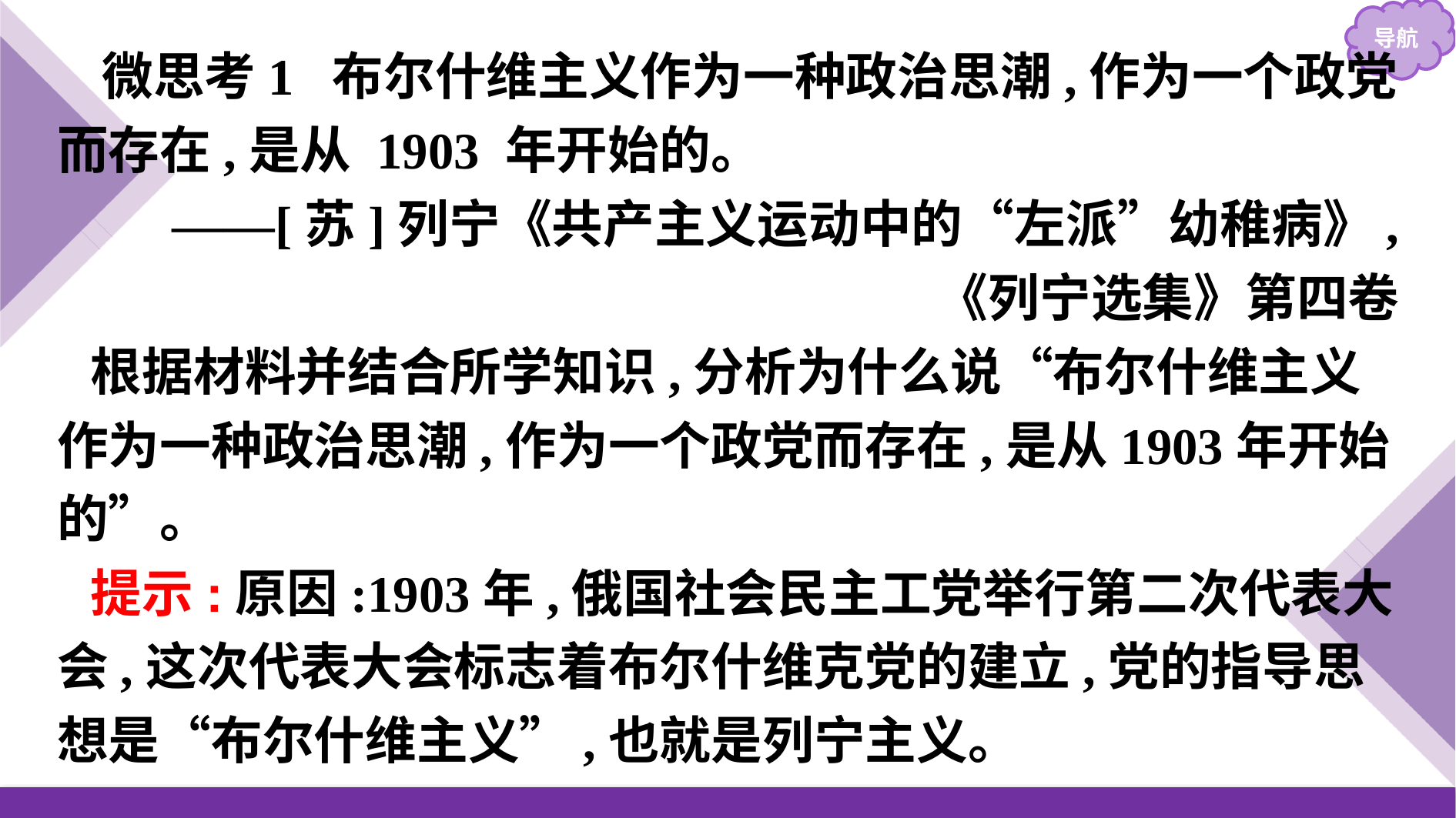

微思考1  布尔什维主义作为一种政治思潮,作为一个政党而存在,是从 1903 年开始的。
——[苏]列宁《共产主义运动中的“左派”幼稚病》,
《列宁选集》第四卷
根据材料并结合所学知识,分析为什么说“布尔什维主义作为一种政治思潮,作为一个政党而存在,是从1903年开始的”。
提示:原因:1903年,俄国社会民主工党举行第二次代表大会,这次代表大会标志着布尔什维克党的建立,党的指导思想是“布尔什维主义”,也就是列宁主义。